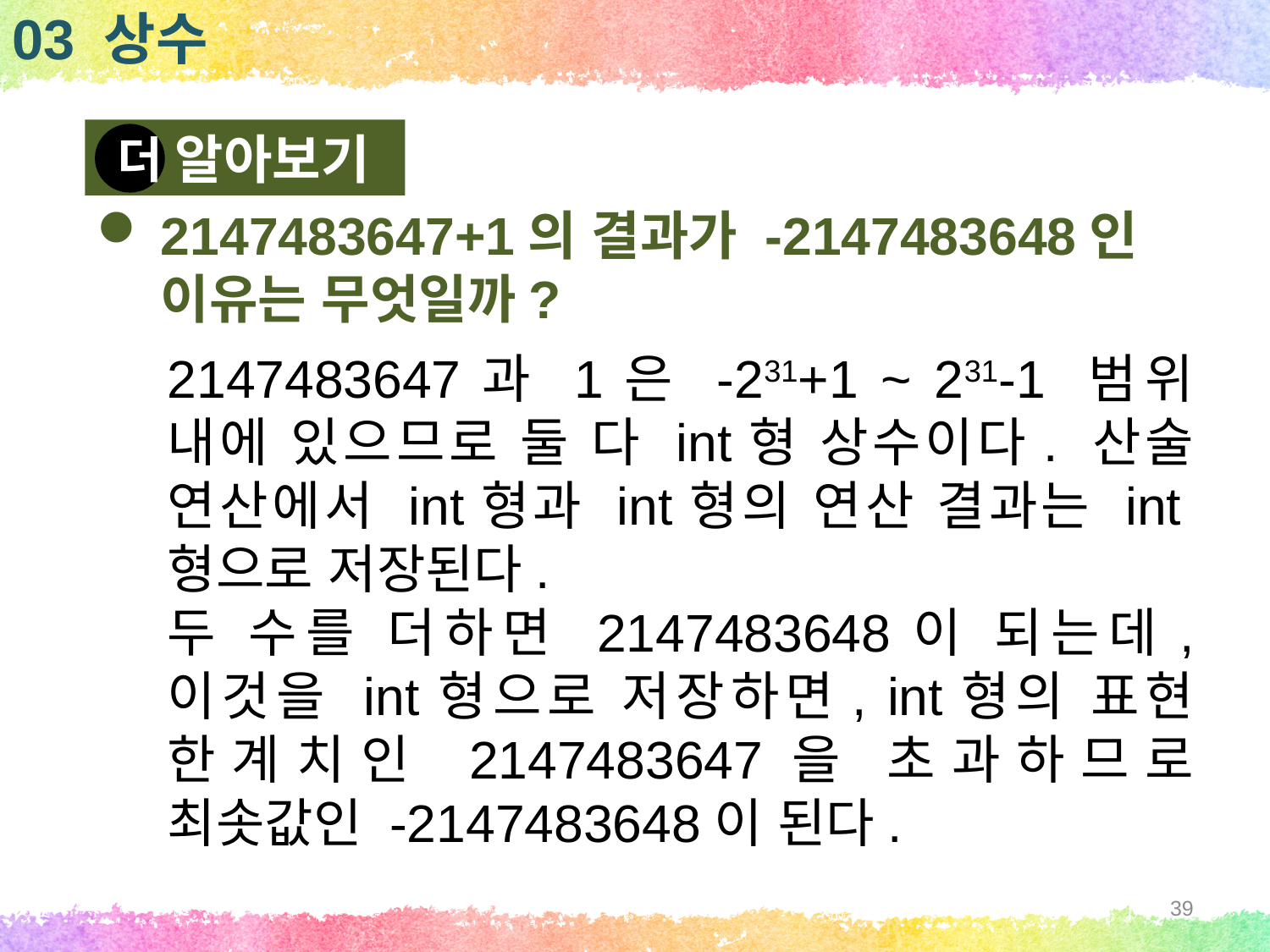

03 상수
알아보기
더
2147483647+1의 결과가 -2147483648인 이유는 무엇일까?
2147483647과 1은 -231+1 ~ 231-1 범위 내에 있으므로 둘 다 int형 상수이다. 산술 연산에서 int형과 int형의 연산 결과는 int형으로 저장된다.
두 수를 더하면 2147483648이 되는데, 이것을 int형으로 저장하면, int형의 표현 한계치인 2147483647을 초과하므로 최솟값인 -2147483648이 된다.
39